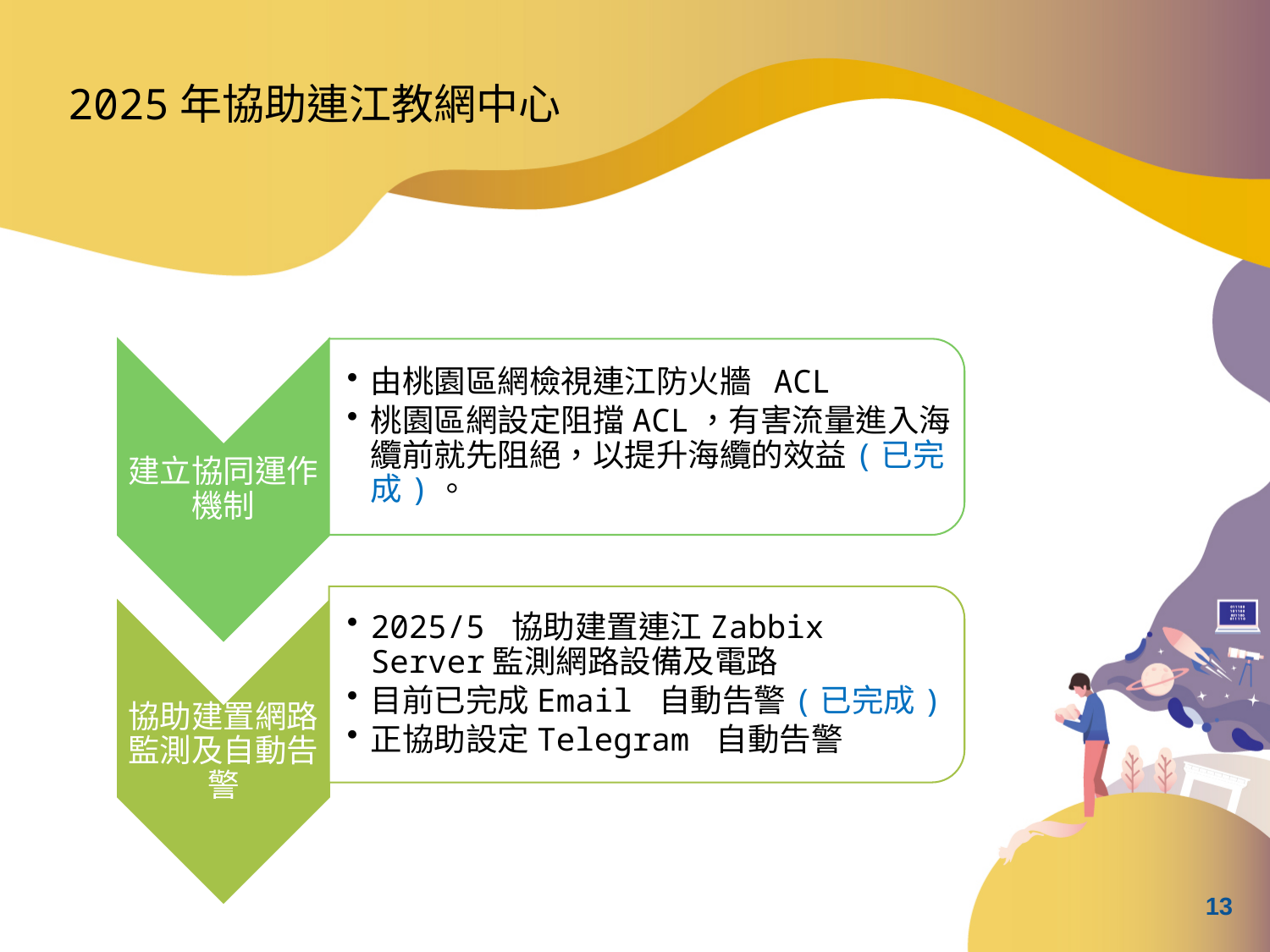

2025年協助連江教網中心
建立協同運作機制
由桃園區網檢視連江防火牆  ACL
桃園區網設定阻擋ACL，有害流量進入海纜前就先阻絕，以提升海纜的效益(已完成)。
協助建置網路監測及自動告警
2025/5 協助建置連江Zabbix Server監測網路設備及電路
目前已完成Email 自動告警(已完成)
正協助設定Telegram 自動告警